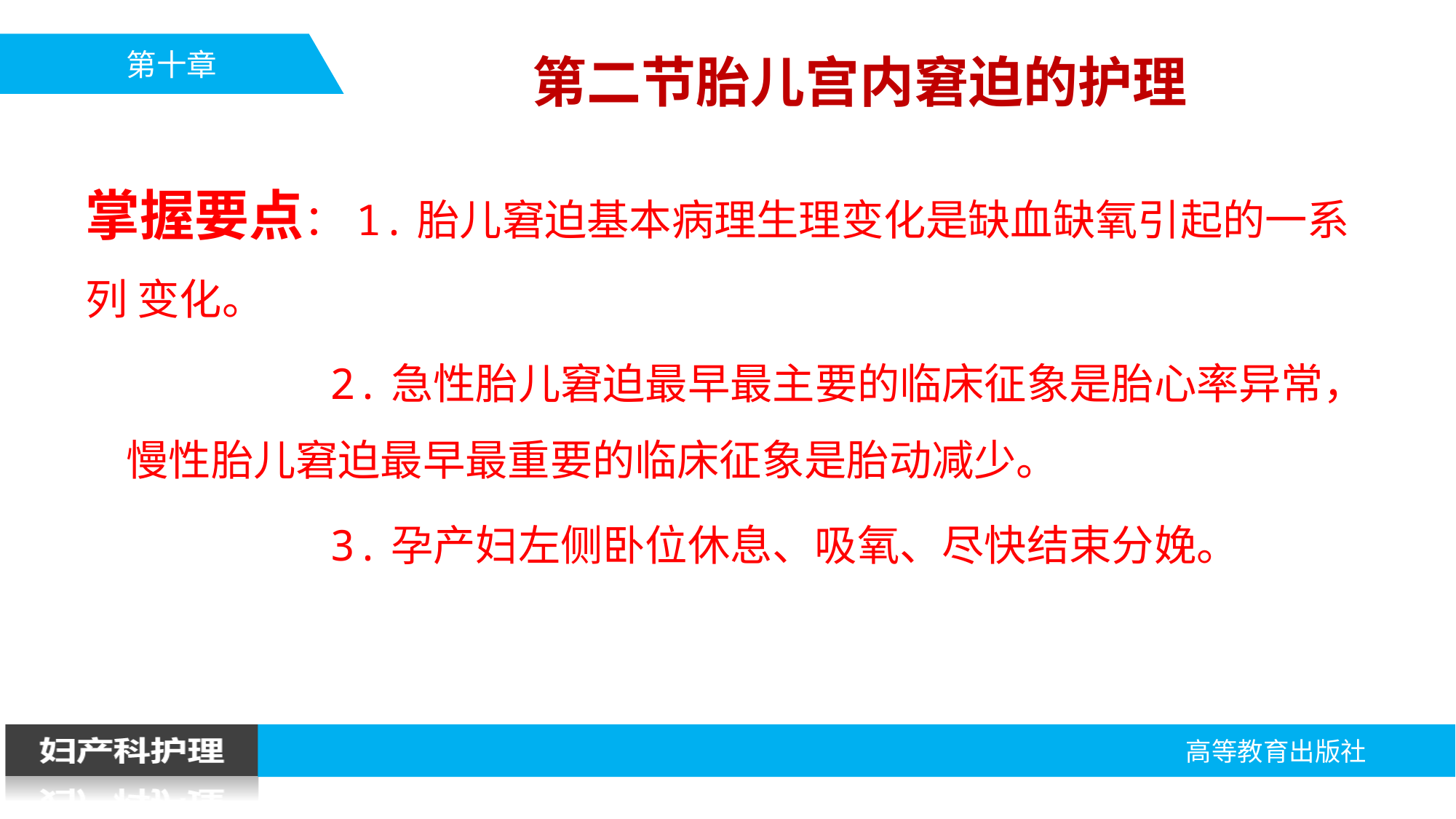

第二节胎儿宫内窘迫的护理

掌握要点：1.胎儿窘迫基本病理生理变化是缺血缺氧引起的一系列 变化。
        2.急性胎儿窘迫最早最主要的临床征象是胎心率异常，慢性胎儿窘迫最早最重要的临床征象是胎动减少。
        3.孕产妇左侧卧位休息、吸氧、尽快结束分娩。